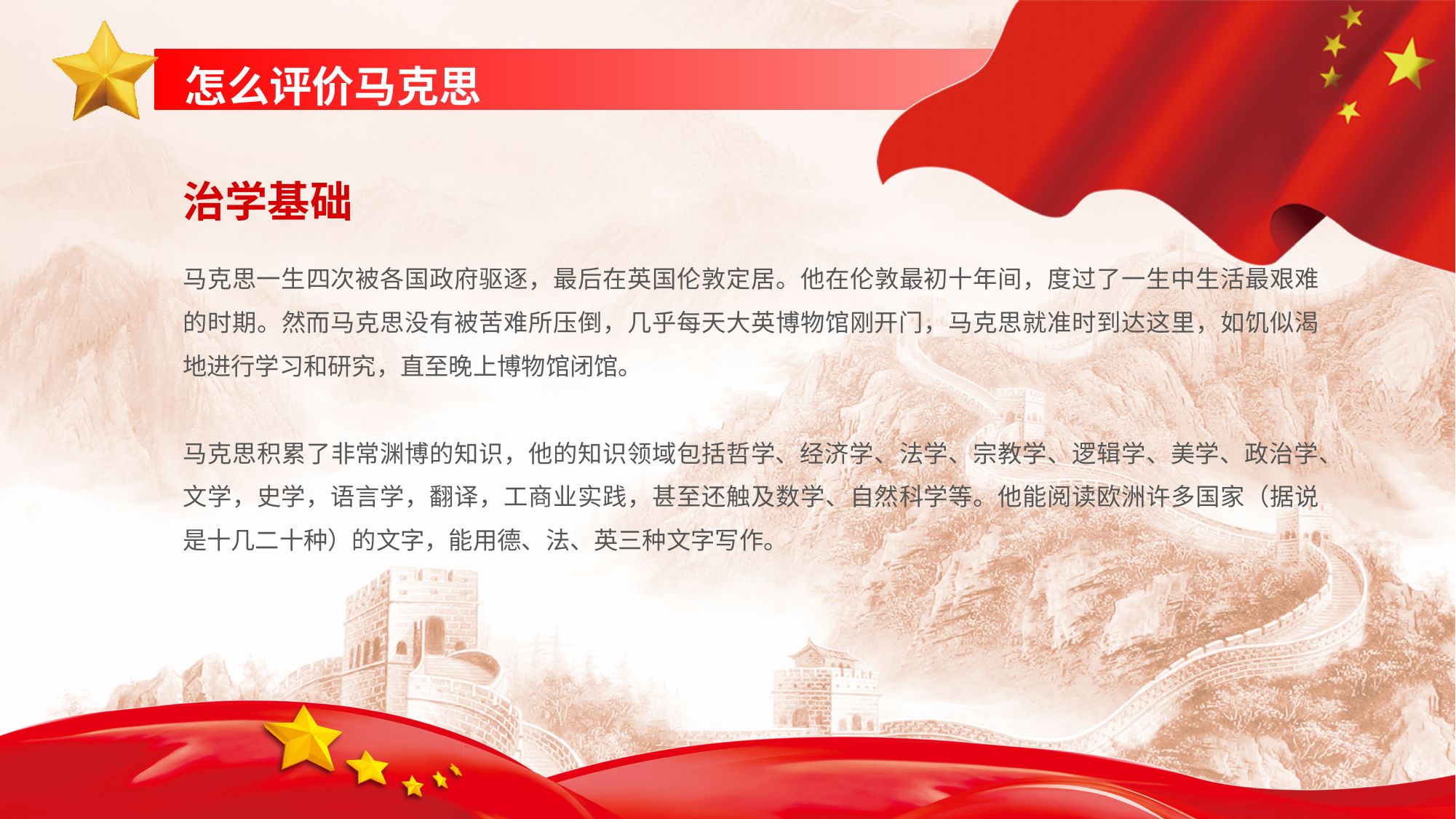

怎么评价马克思
治学基础
马克思一生四次被各国政府驱逐，最后在英国伦敦定居。他在伦敦最初十年间，度过了一生中生活最艰难的时期。然而马克思没有被苦难所压倒，几乎每天大英博物馆刚开门，马克思就准时到达这里，如饥似渴地进行学习和研究，直至晚上博物馆闭馆。

马克思积累了非常渊博的知识，他的知识领域包括哲学、经济学、法学、宗教学、逻辑学、美学、政治学、文学，史学，语言学，翻译，工商业实践，甚至还触及数学、自然科学等。他能阅读欧洲许多国家（据说是十几二十种）的文字，能用德、法、英三种文字写作。